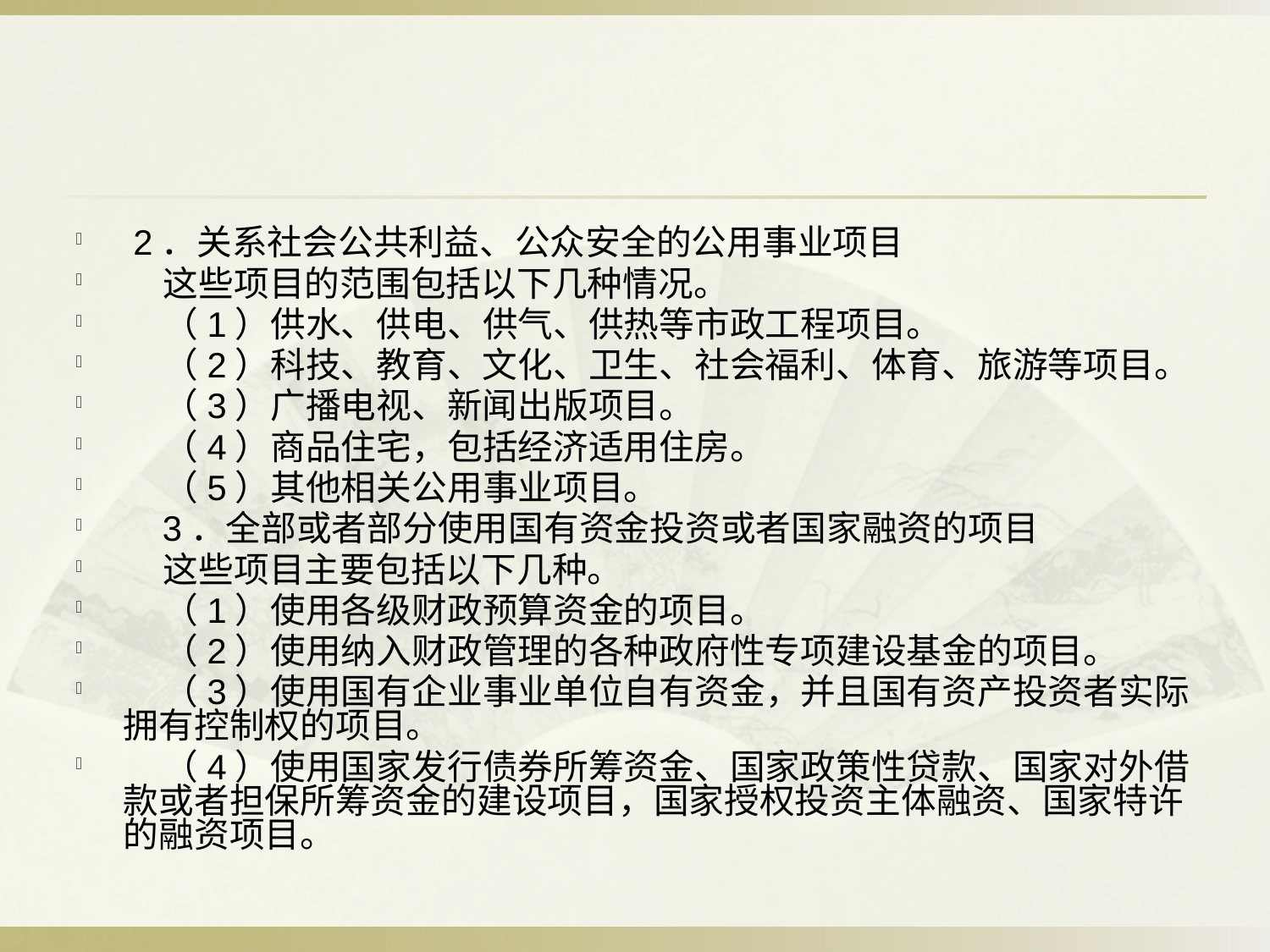

#
 2．关系社会公共利益、公众安全的公用事业项目
    这些项目的范围包括以下几种情况。
    （1）供水、供电、供气、供热等市政工程项目。
    （2）科技、教育、文化、卫生、社会福利、体育、旅游等项目。
    （3）广播电视、新闻出版项目。
    （4）商品住宅，包括经济适用住房。
    （5）其他相关公用事业项目。
    3．全部或者部分使用国有资金投资或者国家融资的项目
    这些项目主要包括以下几种。
    （1）使用各级财政预算资金的项目。
    （2）使用纳入财政管理的各种政府性专项建设基金的项目。
    （3）使用国有企业事业单位自有资金，并且国有资产投资者实际拥有控制权的项目。
    （4）使用国家发行债券所筹资金、国家政策性贷款、国家对外借款或者担保所筹资金的建设项目，国家授权投资主体融资、国家特许的融资项目。